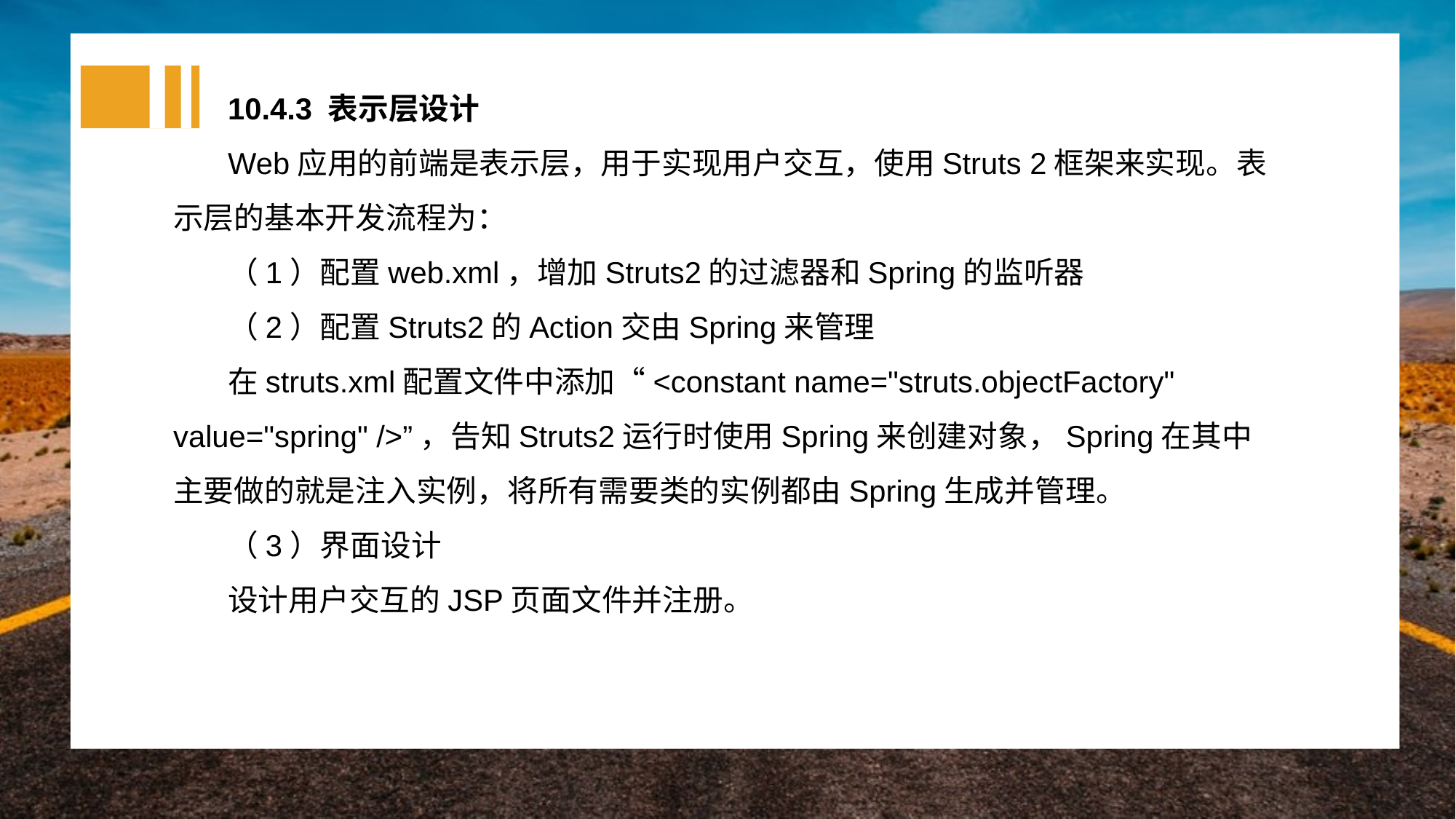

10.4.3 表示层设计
Web应用的前端是表示层，用于实现用户交互，使用Struts 2框架来实现。表示层的基本开发流程为：
（1）配置web.xml，增加Struts2的过滤器和Spring的监听器
（2）配置Struts2的Action交由Spring来管理
在struts.xml配置文件中添加“<constant name="struts.objectFactory" value="spring" />”，告知Struts2运行时使用Spring来创建对象，Spring在其中主要做的就是注入实例，将所有需要类的实例都由Spring生成并管理。
（3）界面设计
设计用户交互的JSP页面文件并注册。